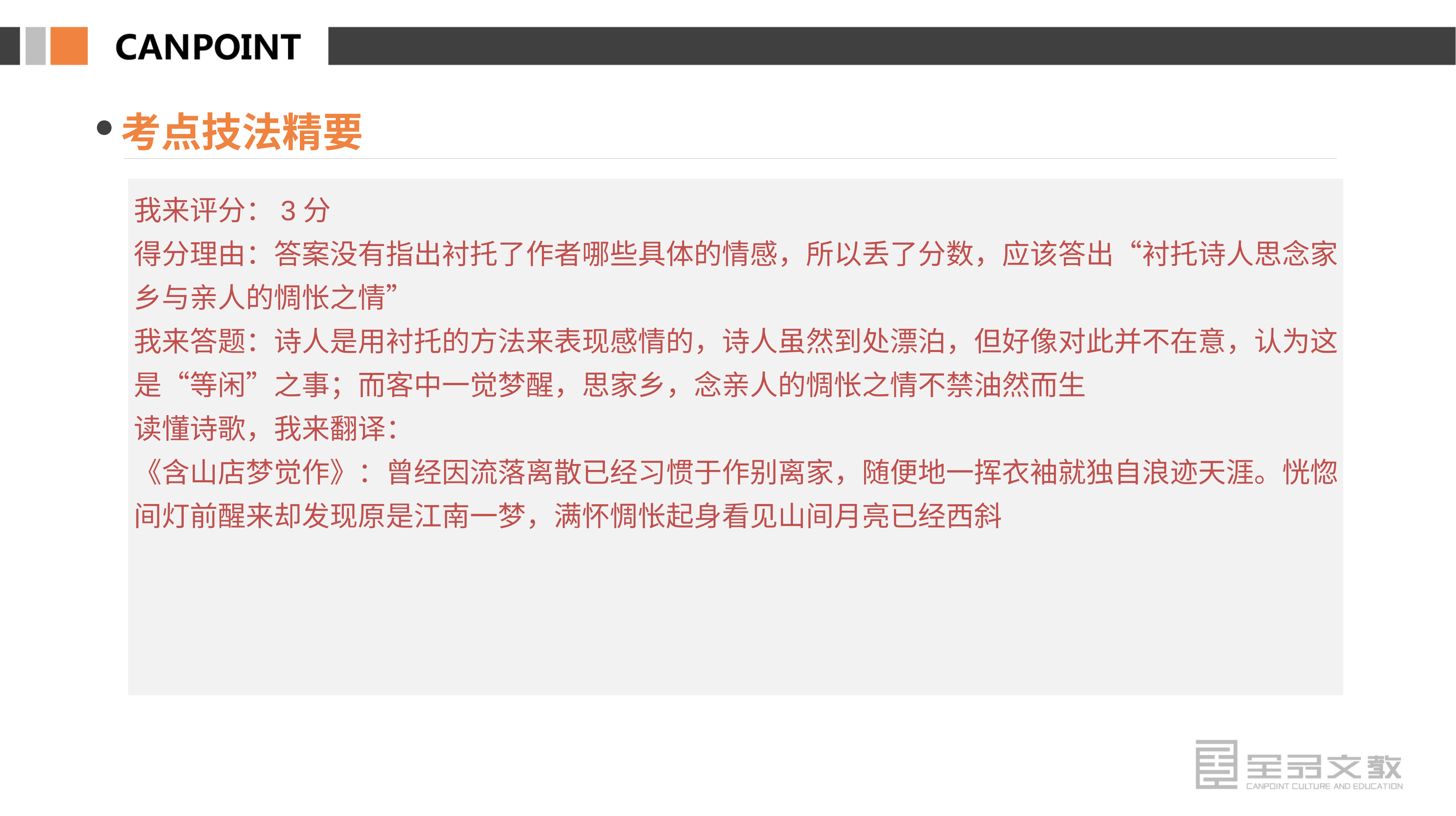

考点技法精要

我来评分：3分
得分理由：答案没有指出衬托了作者哪些具体的情感，所以丢了分数，应该答出“衬托诗人思念家乡与亲人的惆怅之情”
我来答题：诗人是用衬托的方法来表现感情的，诗人虽然到处漂泊，但好像对此并不在意，认为这是“等闲”之事；而客中一觉梦醒，思家乡，念亲人的惆怅之情不禁油然而生
读懂诗歌，我来翻译：
《含山店梦觉作》：曾经因流落离散已经习惯于作别离家，随便地一挥衣袖就独自浪迹天涯。恍惚间灯前醒来却发现原是江南一梦，满怀惆怅起身看见山间月亮已经西斜